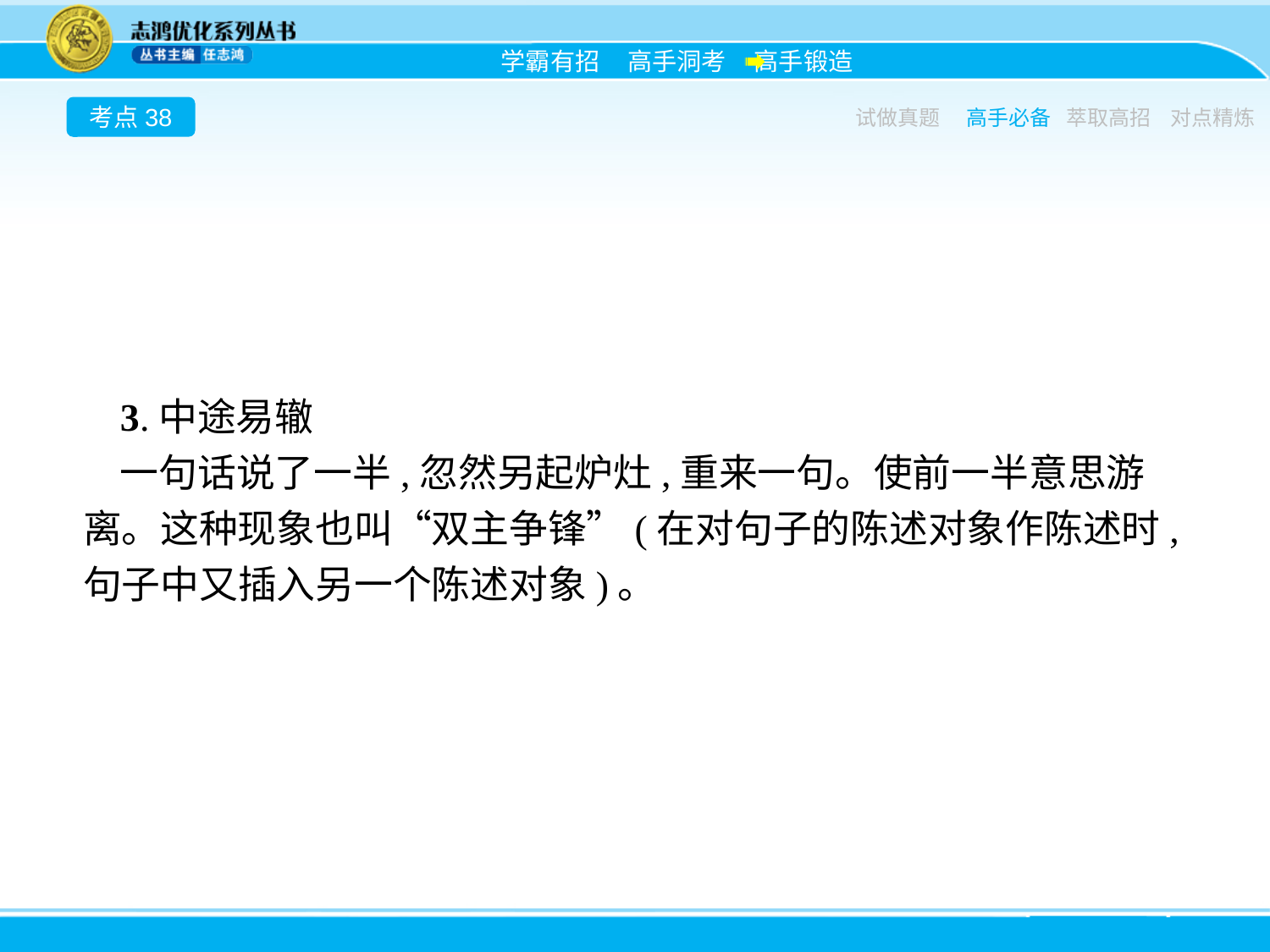

考点38
试做真题
高手必备
萃取高招
对点精炼
3.中途易辙
一句话说了一半,忽然另起炉灶,重来一句。使前一半意思游离。这种现象也叫“双主争锋”(在对句子的陈述对象作陈述时,句子中又插入另一个陈述对象)。